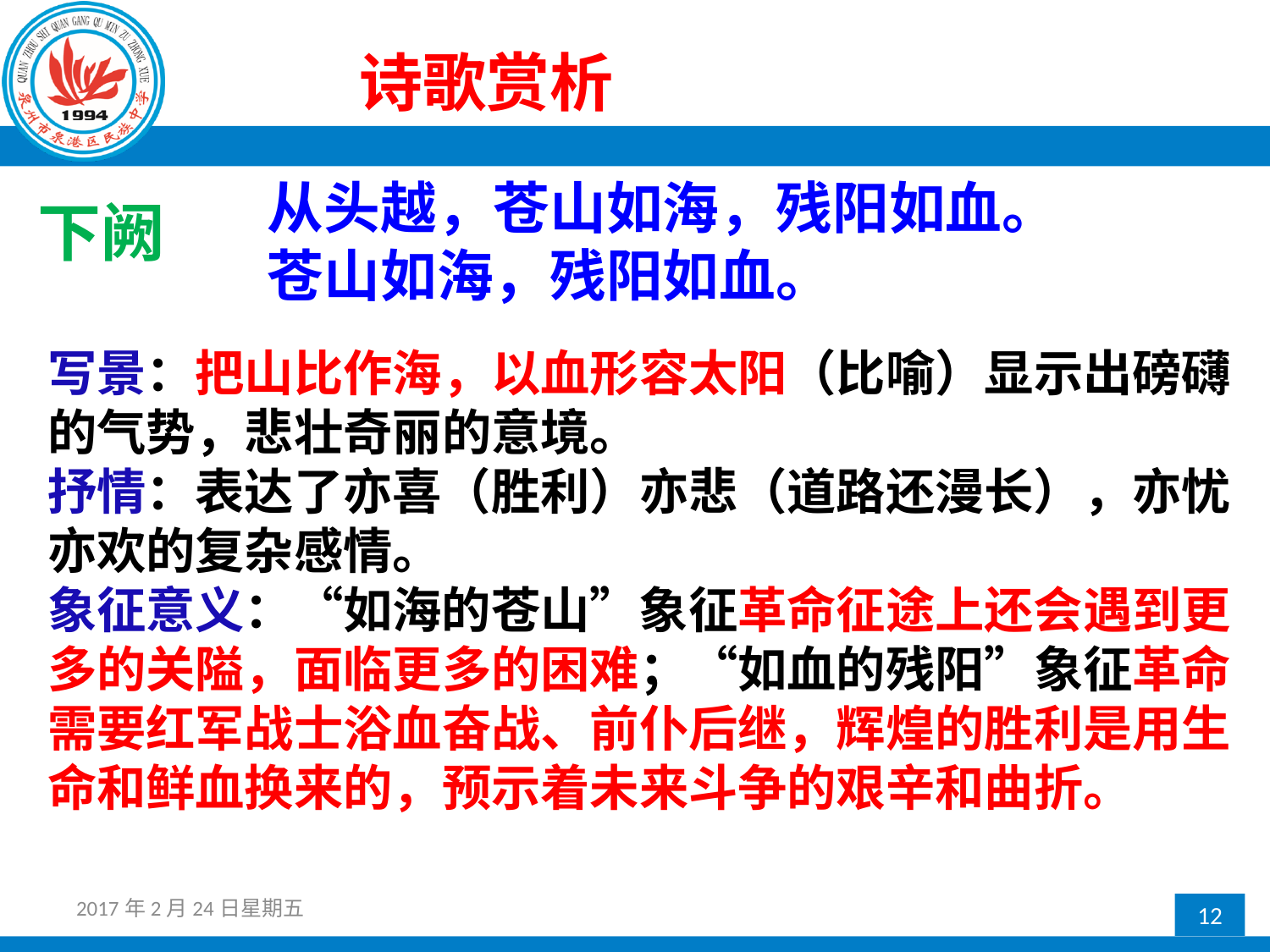

诗歌赏析
从头越，苍山如海，残阳如血。
苍山如海，残阳如血。
下阙
写景：把山比作海，以血形容太阳（比喻）显示出磅礴的气势，悲壮奇丽的意境。
抒情：表达了亦喜（胜利）亦悲（道路还漫长），亦忧亦欢的复杂感情。
象征意义：“如海的苍山”象征革命征途上还会遇到更多的关隘，面临更多的困难；“如血的残阳”象征革命需要红军战士浴血奋战、前仆后继，辉煌的胜利是用生命和鲜血换来的，预示着未来斗争的艰辛和曲折。

2017年2月24日星期五